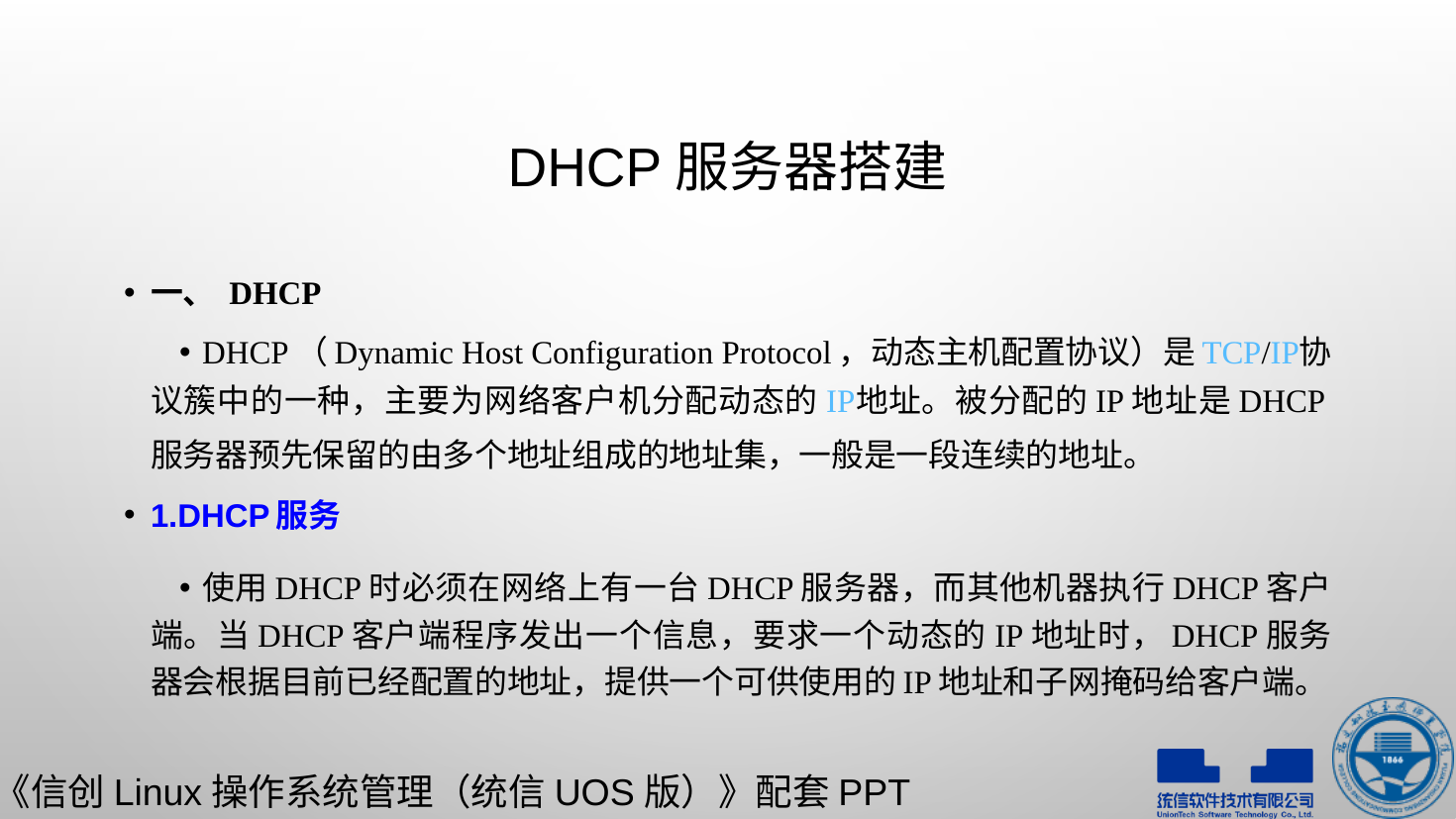

# DHCP服务器搭建
一、 DHCP
DHCP（Dynamic Host Configuration Protocol，动态主机配置协议）是TCP/IP协议簇中的一种，主要为网络客户机分配动态的IP地址。被分配的IP地址是DHCP服务器预先保留的由多个地址组成的地址集，一般是一段连续的地址。
1.DHCP服务
使用DHCP时必须在网络上有一台DHCP服务器，而其他机器执行DHCP客户端。当DHCP客户端程序发出一个信息，要求一个动态的IP地址时，DHCP服务器会根据目前已经配置的地址，提供一个可供使用的IP地址和子网掩码给客户端。